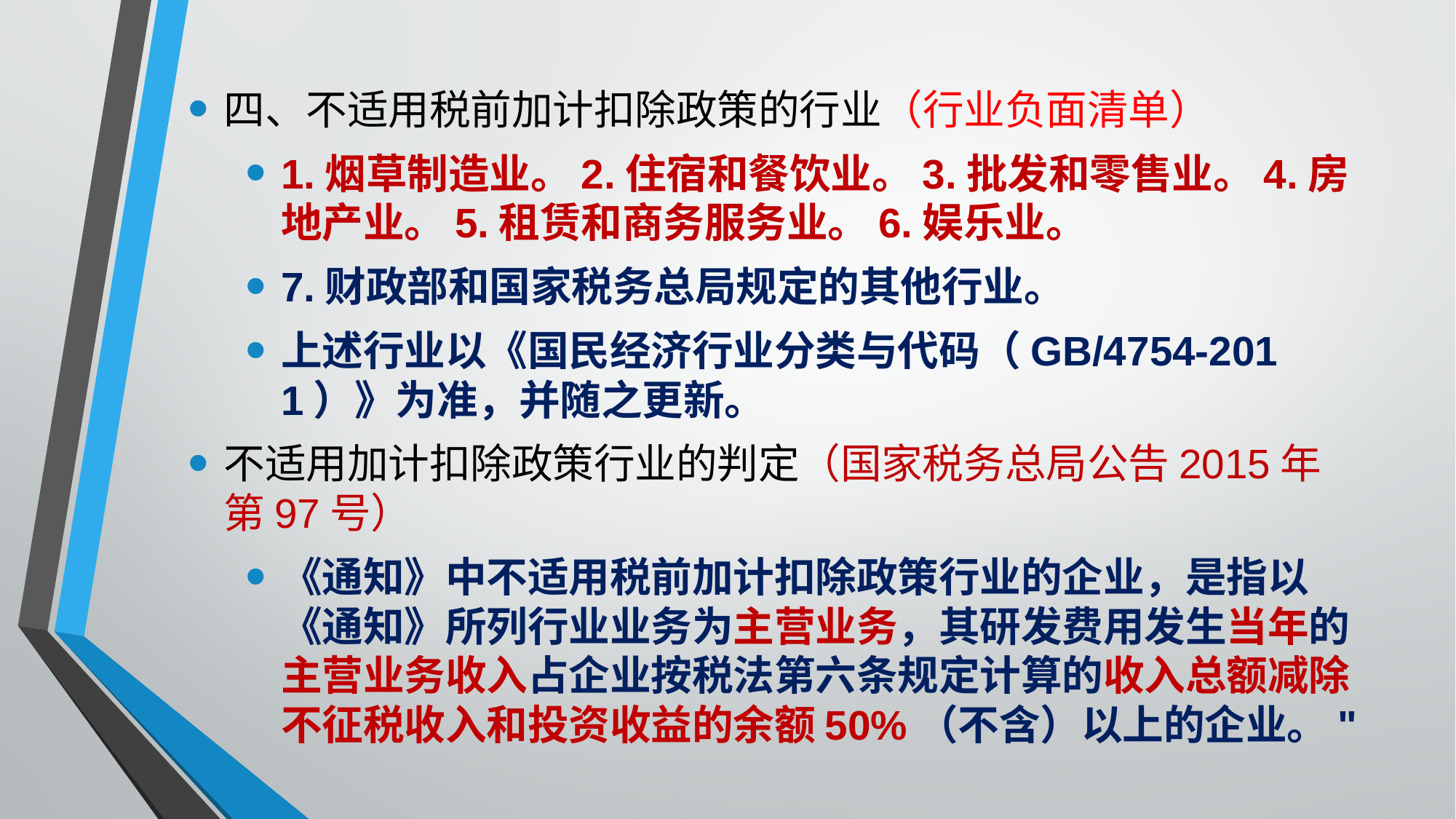

四、不适用税前加计扣除政策的行业（行业负面清单）
1.烟草制造业。2.住宿和餐饮业。3.批发和零售业。4.房地产业。5.租赁和商务服务业。6.娱乐业。
7.财政部和国家税务总局规定的其他行业。
上述行业以《国民经济行业分类与代码（GB/4754-2011）》为准，并随之更新。
不适用加计扣除政策行业的判定（国家税务总局公告2015年第97号）
《通知》中不适用税前加计扣除政策行业的企业，是指以《通知》所列行业业务为主营业务，其研发费用发生当年的主营业务收入占企业按税法第六条规定计算的收入总额减除不征税收入和投资收益的余额50%（不含）以上的企业。"